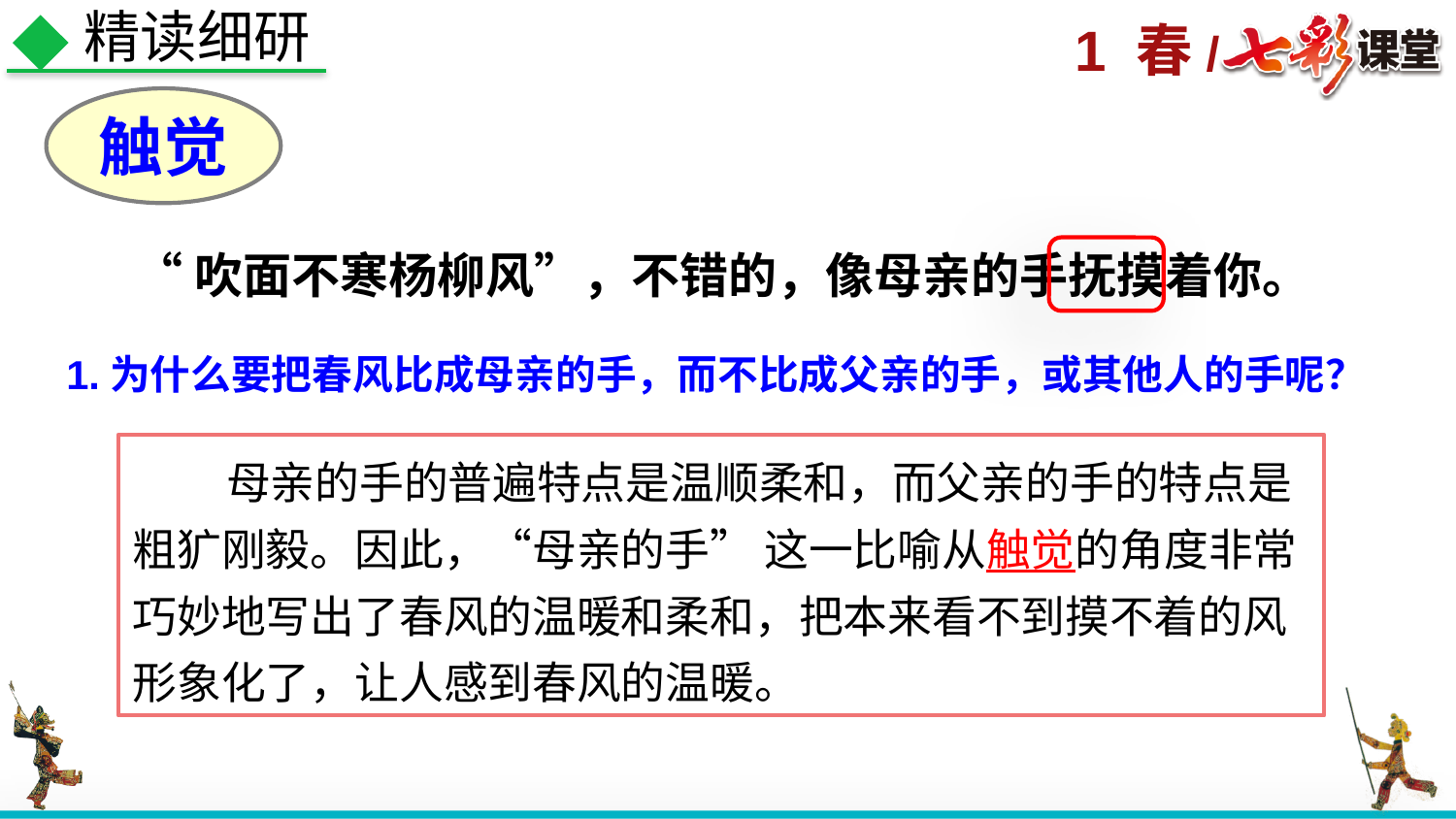

精读细研

触觉

“吹面不寒杨柳风”，不错的，像母亲的手抚摸着你。
1.为什么要把春风比成母亲的手，而不比成父亲的手，或其他人的手呢？
 母亲的手的普遍特点是温顺柔和，而父亲的手的特点是粗犷刚毅。因此，“母亲的手” 这一比喻从触觉的角度非常巧妙地写出了春风的温暖和柔和，把本来看不到摸不着的风形象化了，让人感到春风的温暖。